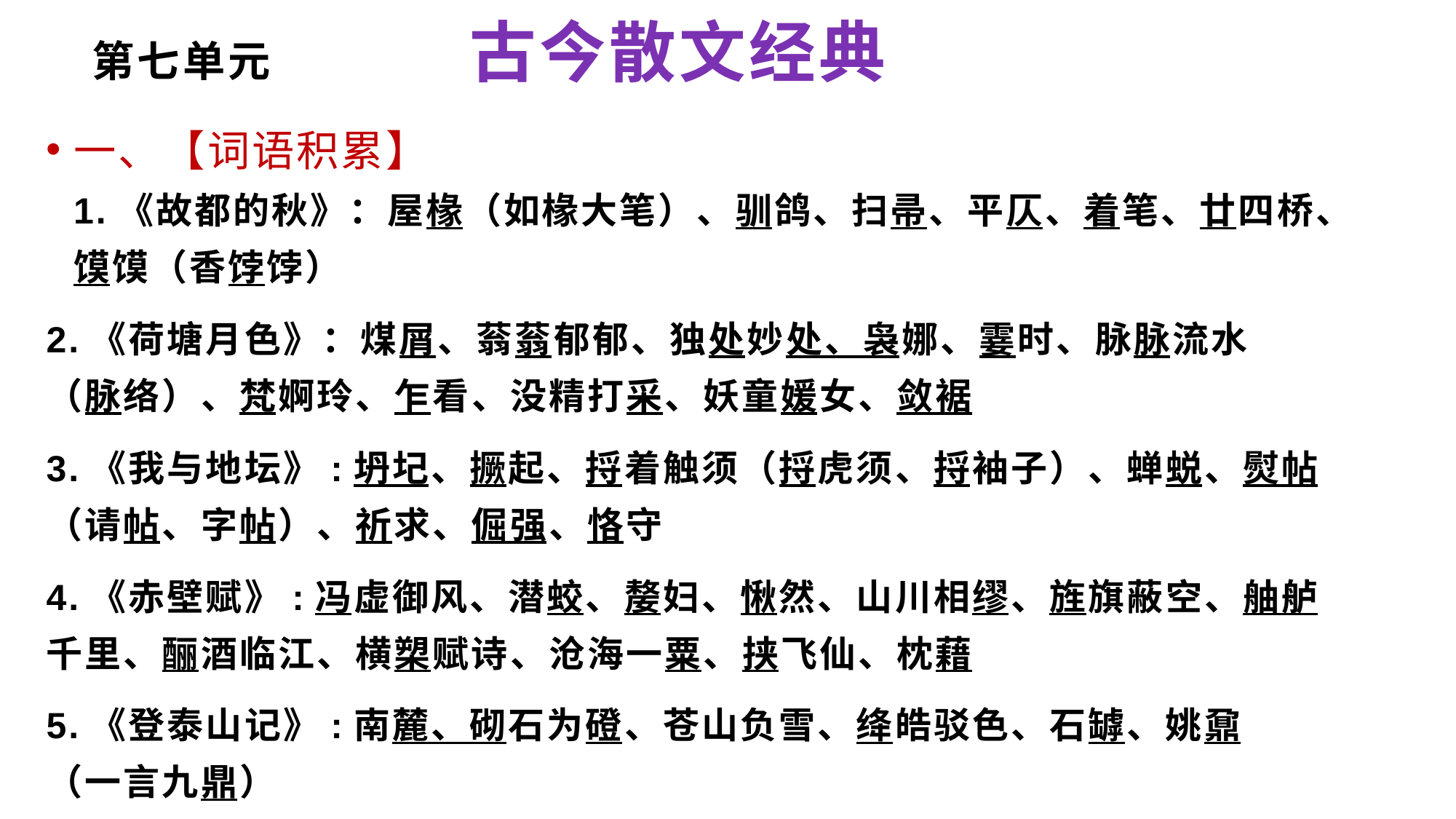

# 第七单元               古今散文经典
一、【词语积累】
1.《故都的秋》：屋椽（如椽大笔）、驯鸽、扫帚、平仄、着笔、廿四桥、馍馍（香饽饽）
2.《荷塘月色》：煤屑、蓊蓊郁郁、独处妙处、袅娜、霎时、脉脉流水（脉络）、梵婀玲、乍看、没精打采、妖童媛女、敛裾
3.《我与地坛》:坍圮、撅起、捋着触须（捋虎须、捋袖子）、蝉蜕、熨帖（请帖、字帖）、祈求、倔强、恪守
4.《赤壁赋》:冯虚御风、潜蛟、嫠妇、愀然、山川相缪、旌旗蔽空、舳舻千里、酾酒临江、横槊赋诗、沧海一粟、挟飞仙、枕藉
5.《登泰山记》:南麓、砌石为磴、苍山负雪、绛皓驳色、石罅、姚鼐（一言九鼎）